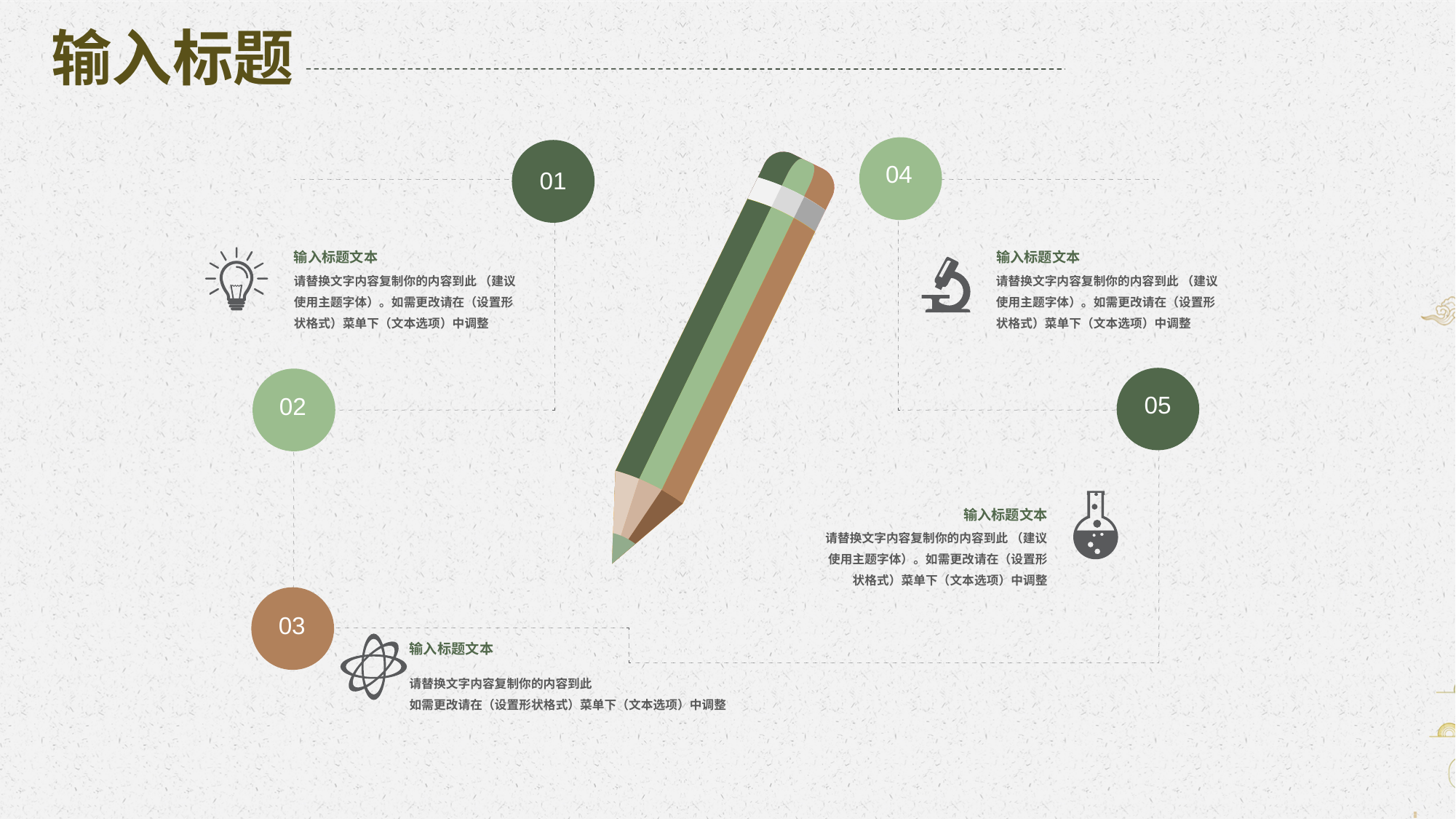

04
01
输入标题文本
请替换文字内容复制你的内容到此 （建议
使用主题字体）。如需更改请在（设置形
状格式）菜单下（文本选项）中调整
输入标题文本
请替换文字内容复制你的内容到此 （建议
使用主题字体）。如需更改请在（设置形
状格式）菜单下（文本选项）中调整

05
02

输入标题文本
请替换文字内容复制你的内容到此
如需更改请在（设置形状格式）菜单下（文本选项）中调整
输入标题文本
请替换文字内容复制你的内容到此 （建议
使用主题字体）。如需更改请在（设置形
状格式）菜单下（文本选项）中调整

03